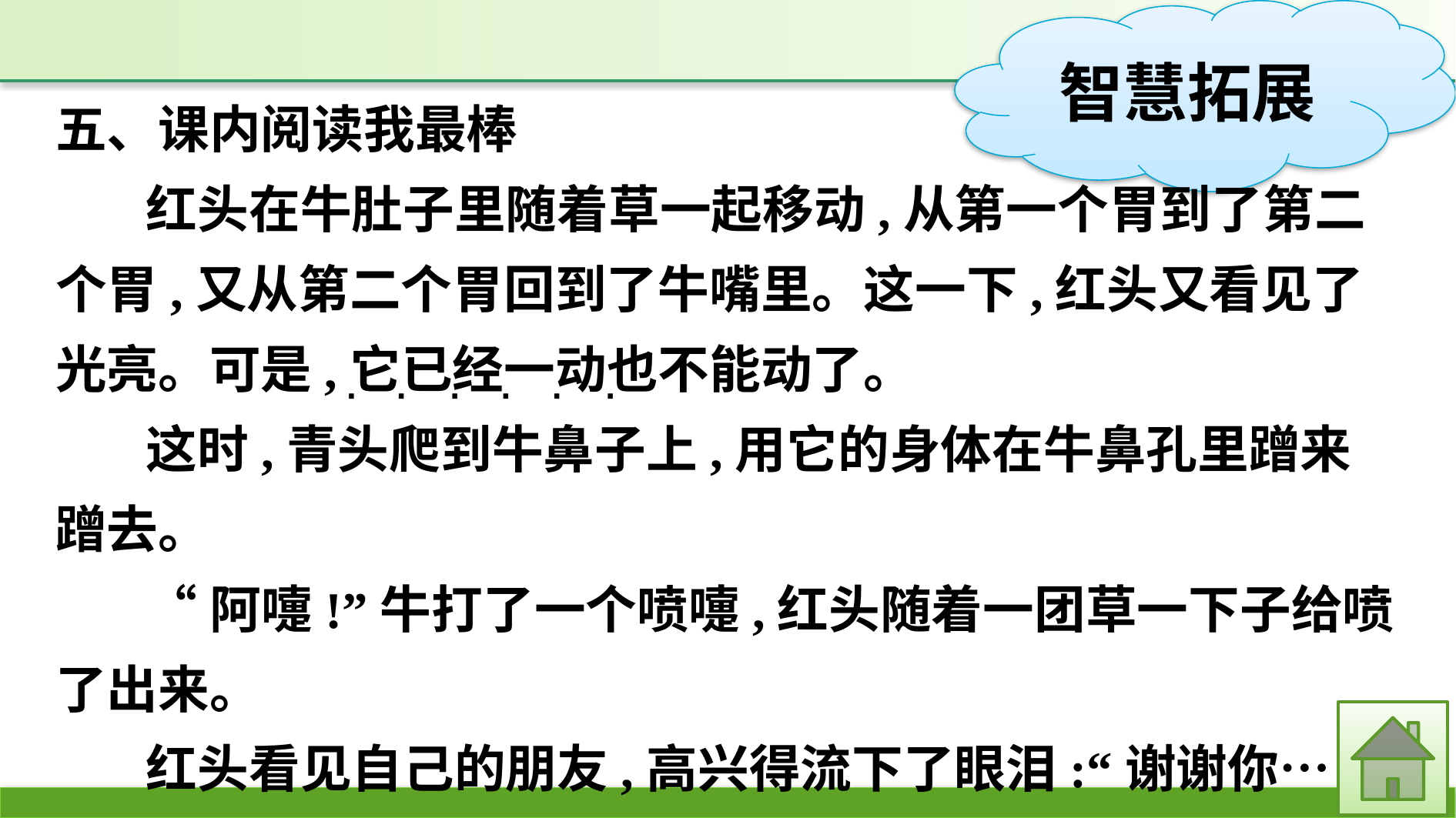

五、课内阅读我最棒
红头在牛肚子里随着草一起移动,从第一个胃到了第二个胃,又从第二个胃回到了牛嘴里。这一下,红头又看见了光亮。可是,它已经一动也不能动了。
这时,青头爬到牛鼻子上,用它的身体在牛鼻孔里蹭来蹭去。
“阿嚏!”牛打了一个喷嚏,红头随着一团草一下子给喷了出来。
红头看见自己的朋友,高兴得流下了眼泪:“谢谢你……”
·
·
·
·
·
·